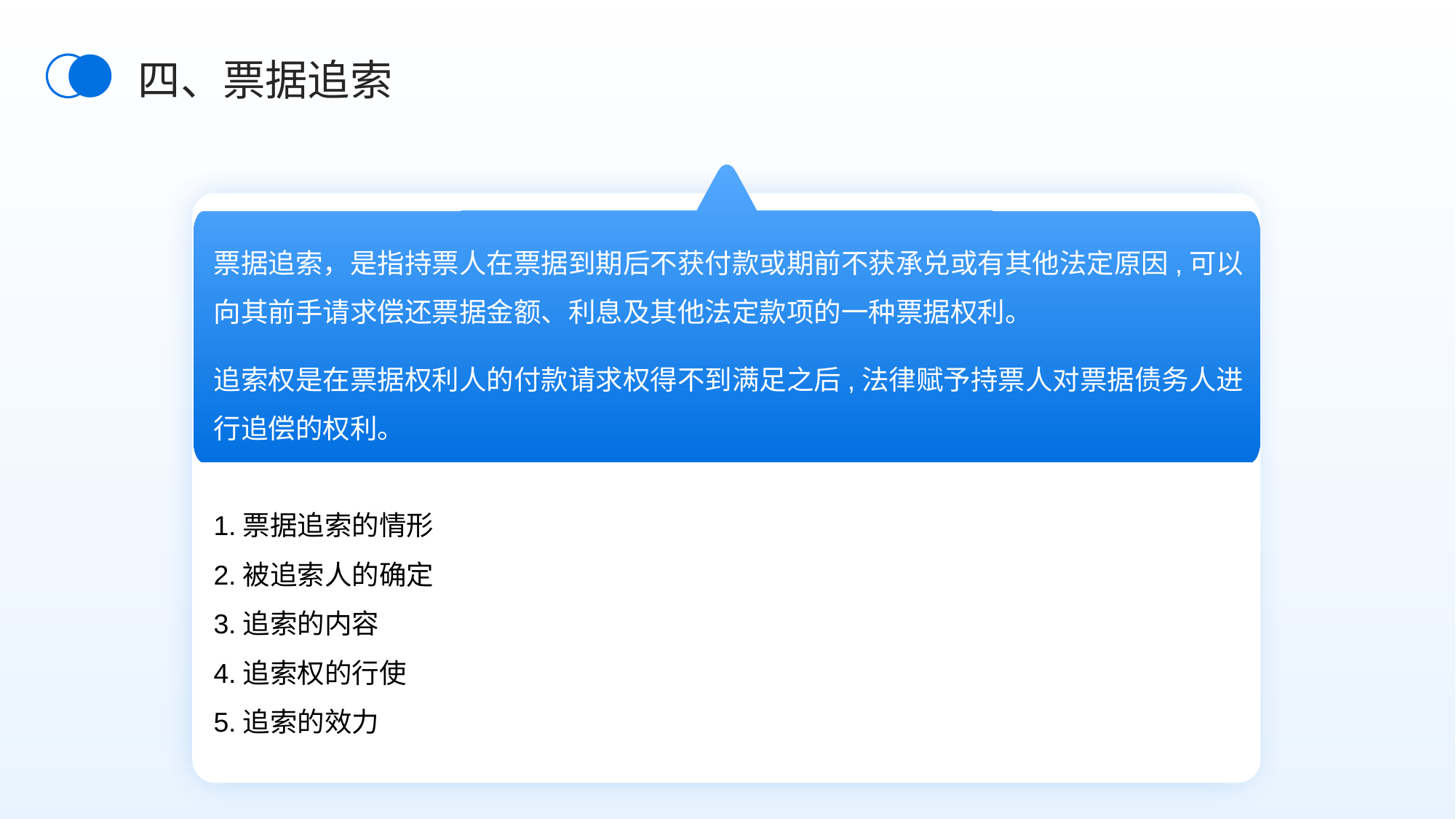

四、票据追索

票据追索，是指持票人在票据到期后不获付款或期前不获承兑或有其他法定原因,可以向其前手请求偿还票据金额、利息及其他法定款项的一种票据权利。
追索权是在票据权利人的付款请求权得不到满足之后,法律赋予持票人对票据债务人进行追偿的权利。
1.票据追索的情形
2.被追索人的确定
3.追索的内容
4.追索权的行使
5.追索的效力